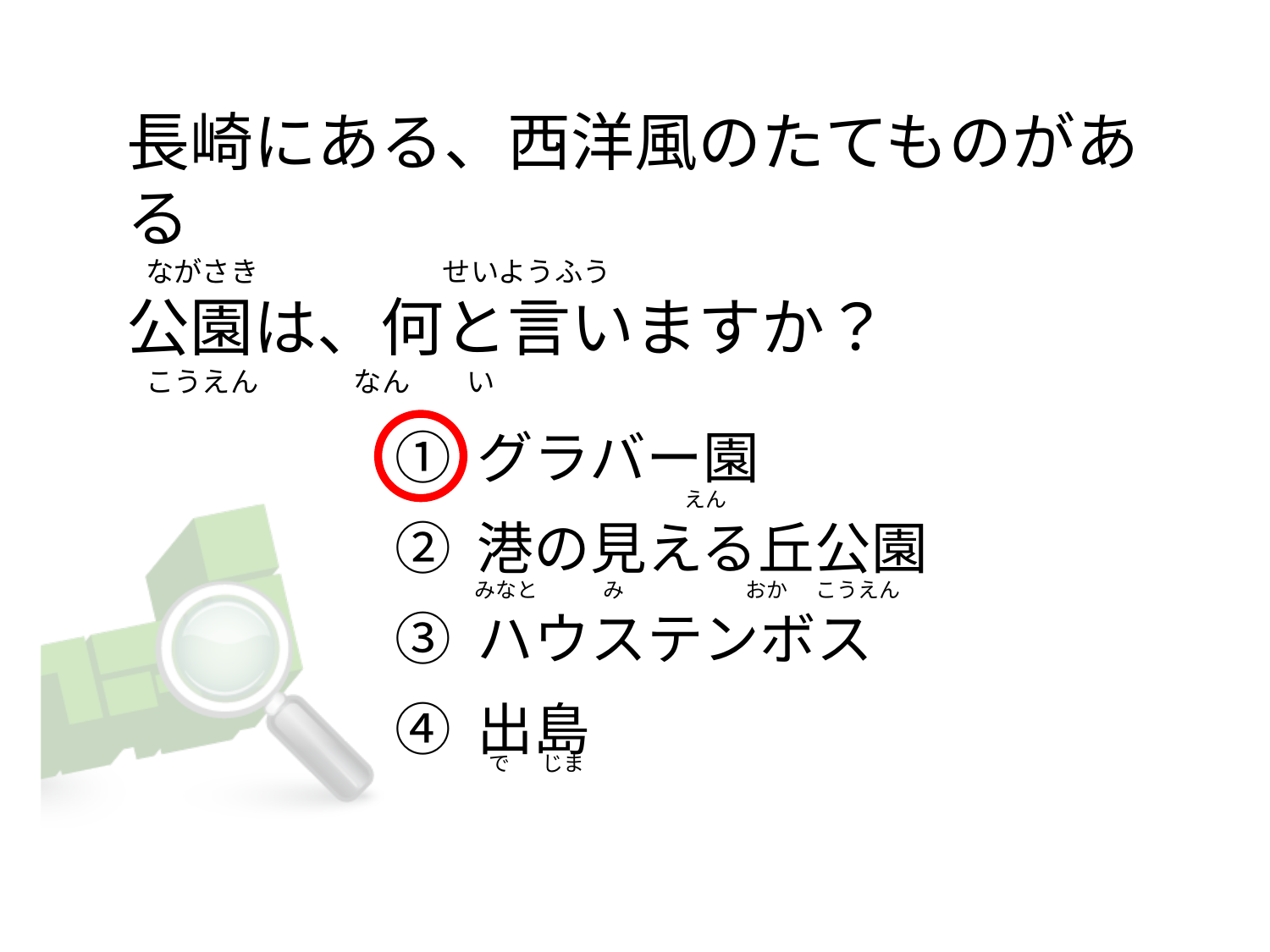

長崎にある、西洋風のたてものがある
  ながさき                             せいようふう
公園は、何と言いますか？
  こうえん               なん         い

① グラバー園
② 港の見える丘公園
③ ハウステンボス
④ 出島

                                           えん
みなと              み                          おか      こうえん
 で       じま